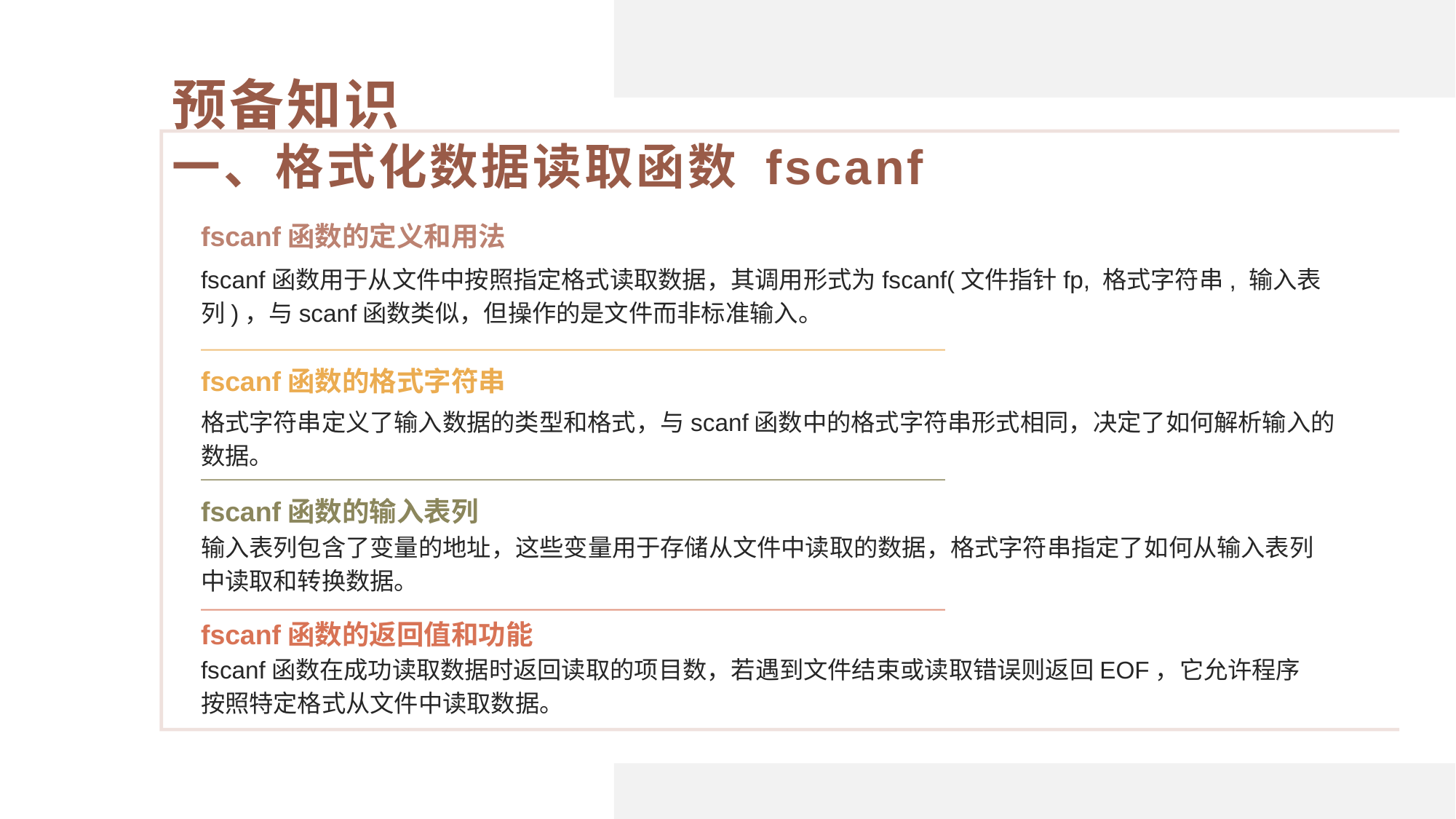

# 预备知识 一、格式化数据读取函数 fscanf

fscanf函数的定义和用法
fscanf函数用于从文件中按照指定格式读取数据，其调用形式为fscanf(文件指针fp, 格式字符串, 输入表列)，与scanf函数类似，但操作的是文件而非标准输入。

fscanf函数的格式字符串
格式字符串定义了输入数据的类型和格式，与scanf函数中的格式字符串形式相同，决定了如何解析输入的数据。
fscanf函数的输入表列
输入表列包含了变量的地址，这些变量用于存储从文件中读取的数据，格式字符串指定了如何从输入表列中读取和转换数据。
fscanf函数的返回值和功能
fscanf函数在成功读取数据时返回读取的项目数，若遇到文件结束或读取错误则返回EOF，它允许程序按照特定格式从文件中读取数据。